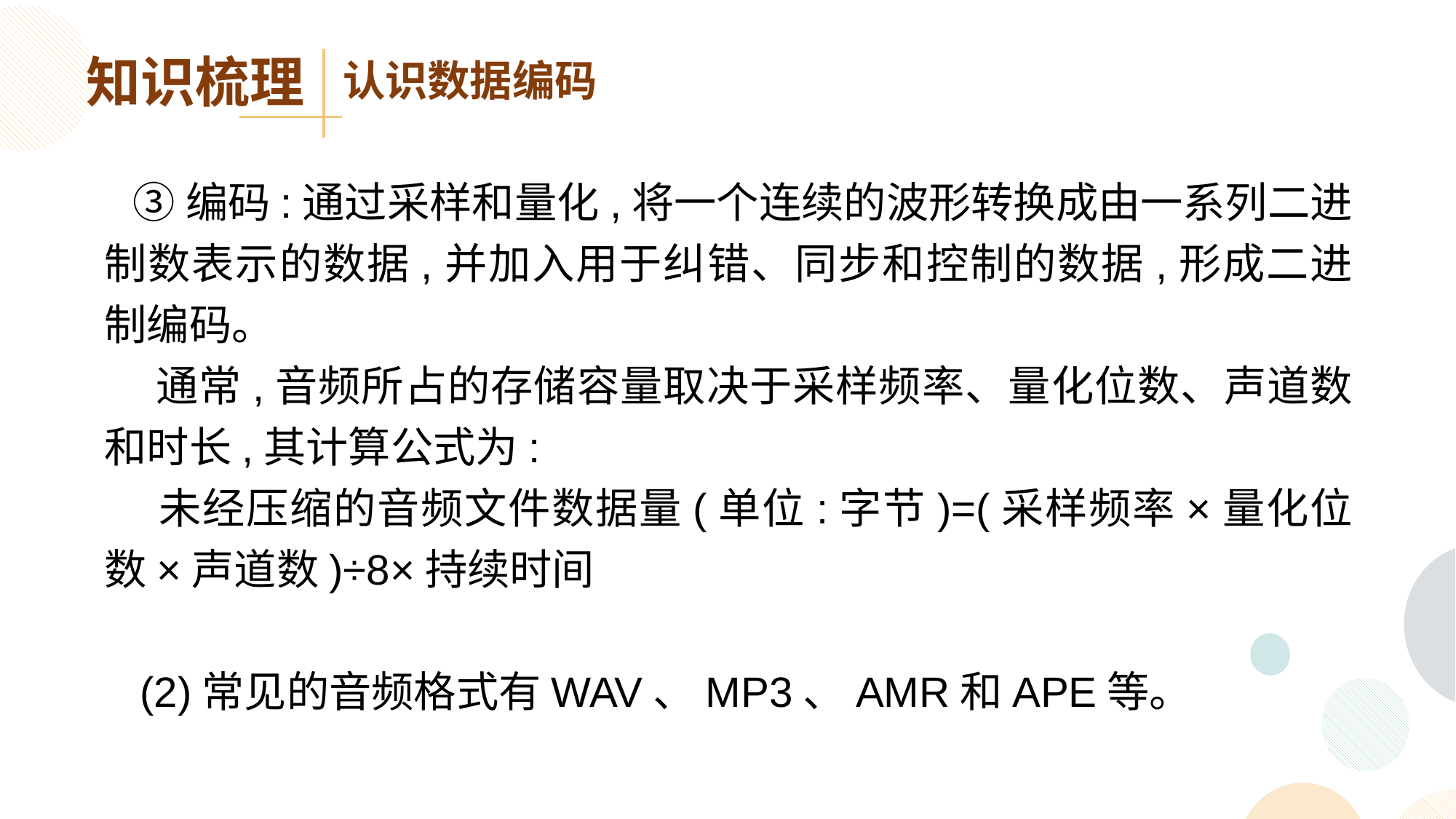

知识梳理
认识数据编码
   ③编码:通过采样和量化,将一个连续的波形转换成由一系列二进制数表示的数据,并加入用于纠错、同步和控制的数据,形成二进制编码。
    通常,音频所占的存储容量取决于采样频率、量化位数、声道数和时长,其计算公式为:
    未经压缩的音频文件数据量(单位:字节)=(采样频率×量化位数×声道数)÷8×持续时间

   (2)常见的音频格式有WAV、MP3、AMR和APE等。